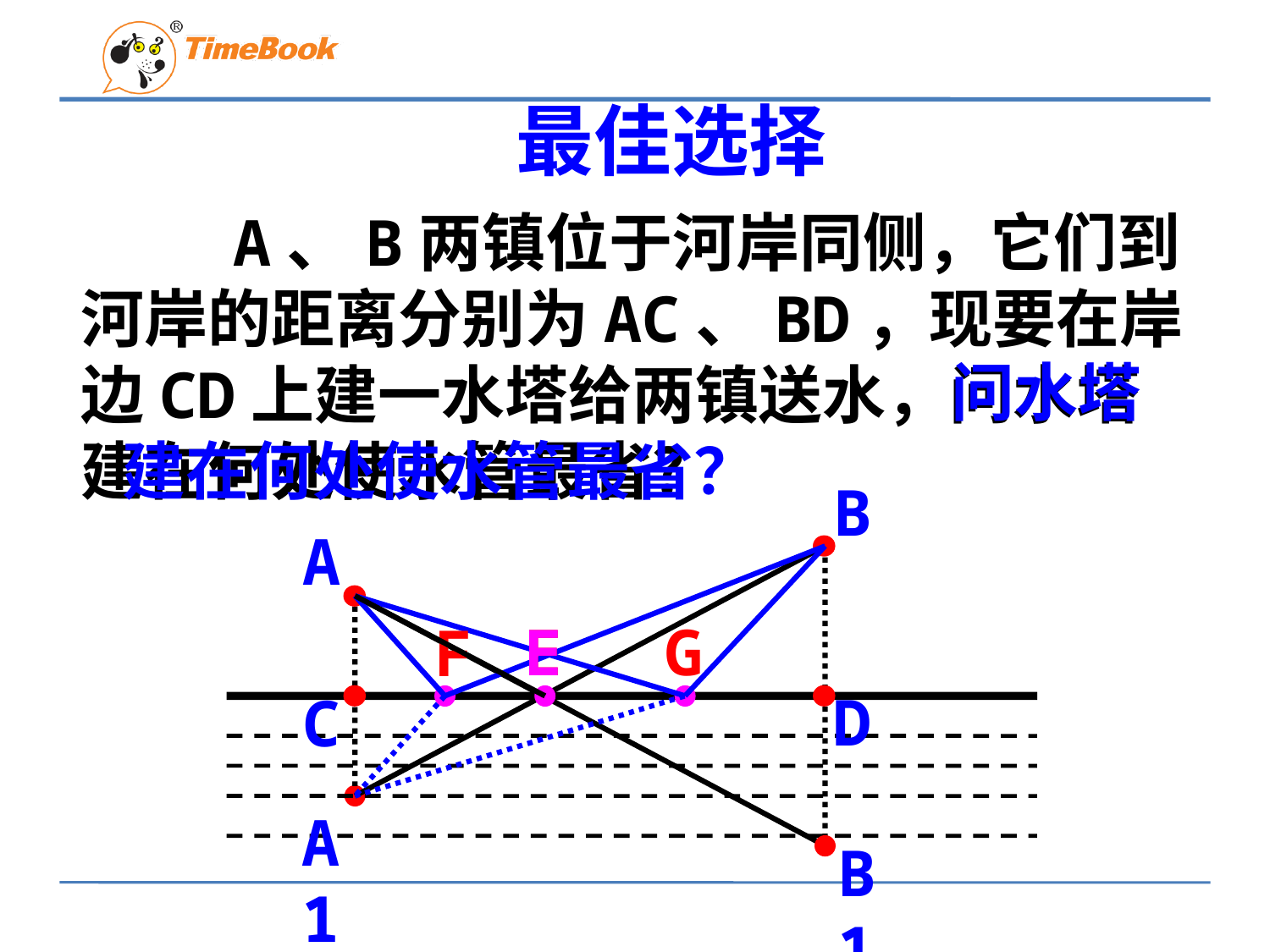

最佳选择
    A、B两镇位于河岸同侧，它们到
河岸的距离分别为AC、BD，现要在岸
边CD上建一水塔给两镇送水，问水塔
建在何处使水管最省？
B
A

D
C
问水塔
建在何处使水管最省？

E
E
G
F

A1
B1